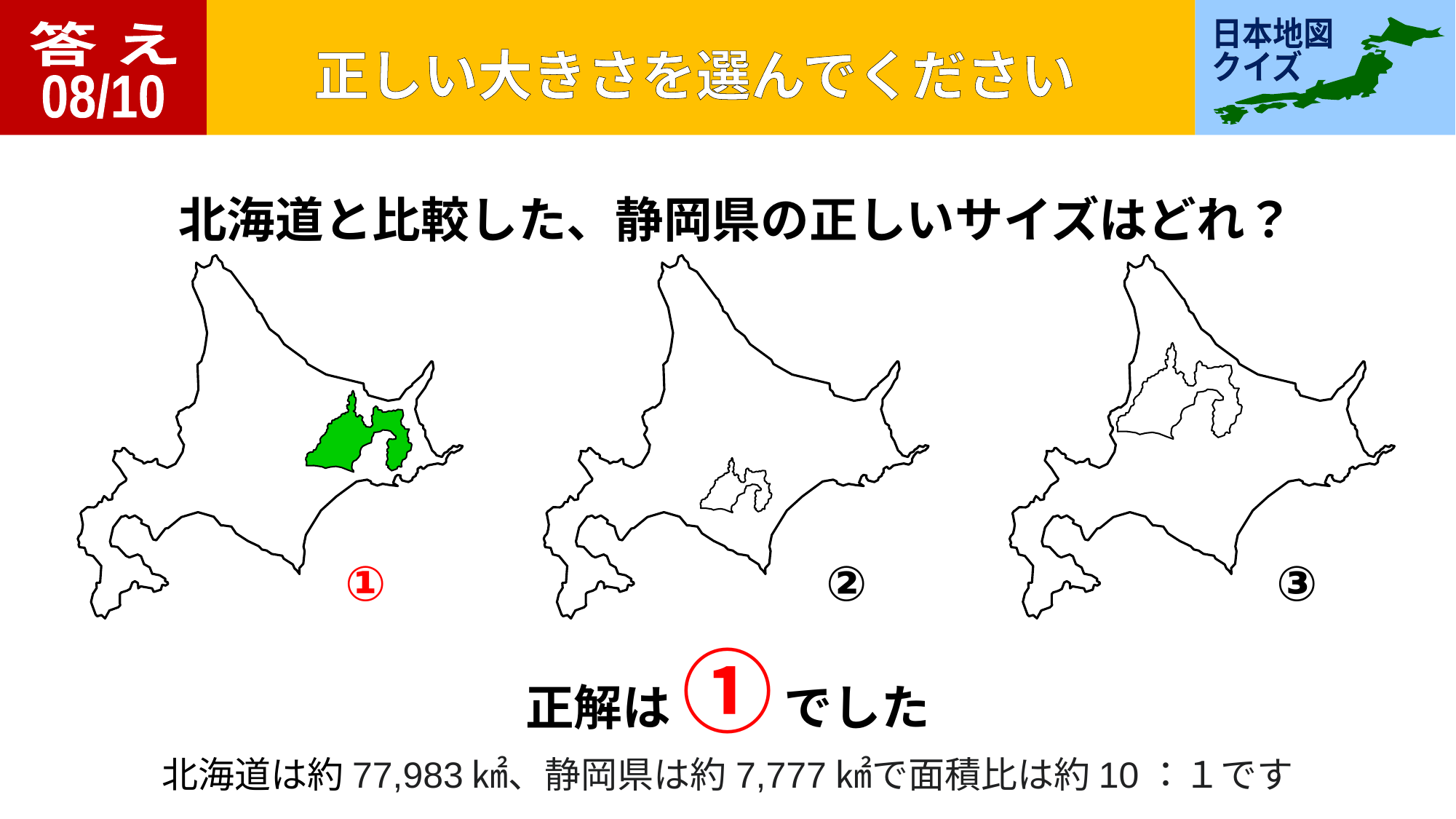

答 え
08/10
北海道と比較した、静岡県の正しいサイズはどれ？

①
②
③
正解は ① でした
北海道は約77,983㎢、静岡県は約7,777㎢で面積比は約10：１です